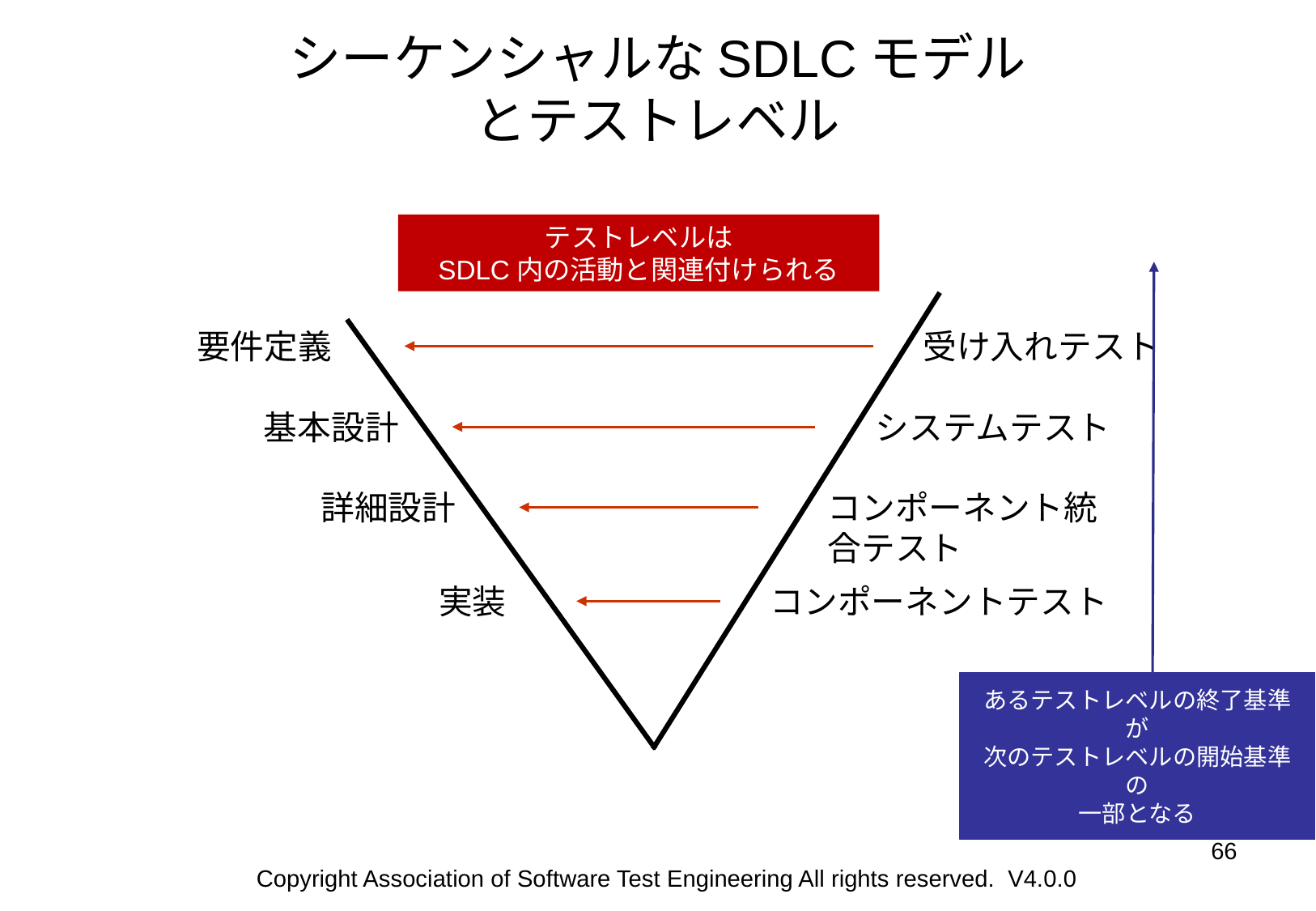

# シーケンシャルなSDLCモデル
とテストレベル
テストレベルは
SDLC内の活動と関連付けられる
要件定義
受け入れテスト
基本設計
システムテスト
詳細設計
コンポーネント統合テスト
実装
コンポーネントテスト

あるテストレベルの終了基準が
次のテストレベルの開始基準の
一部となる
66
Copyright Association of Software Test Engineering All rights reserved.  V4.0.0